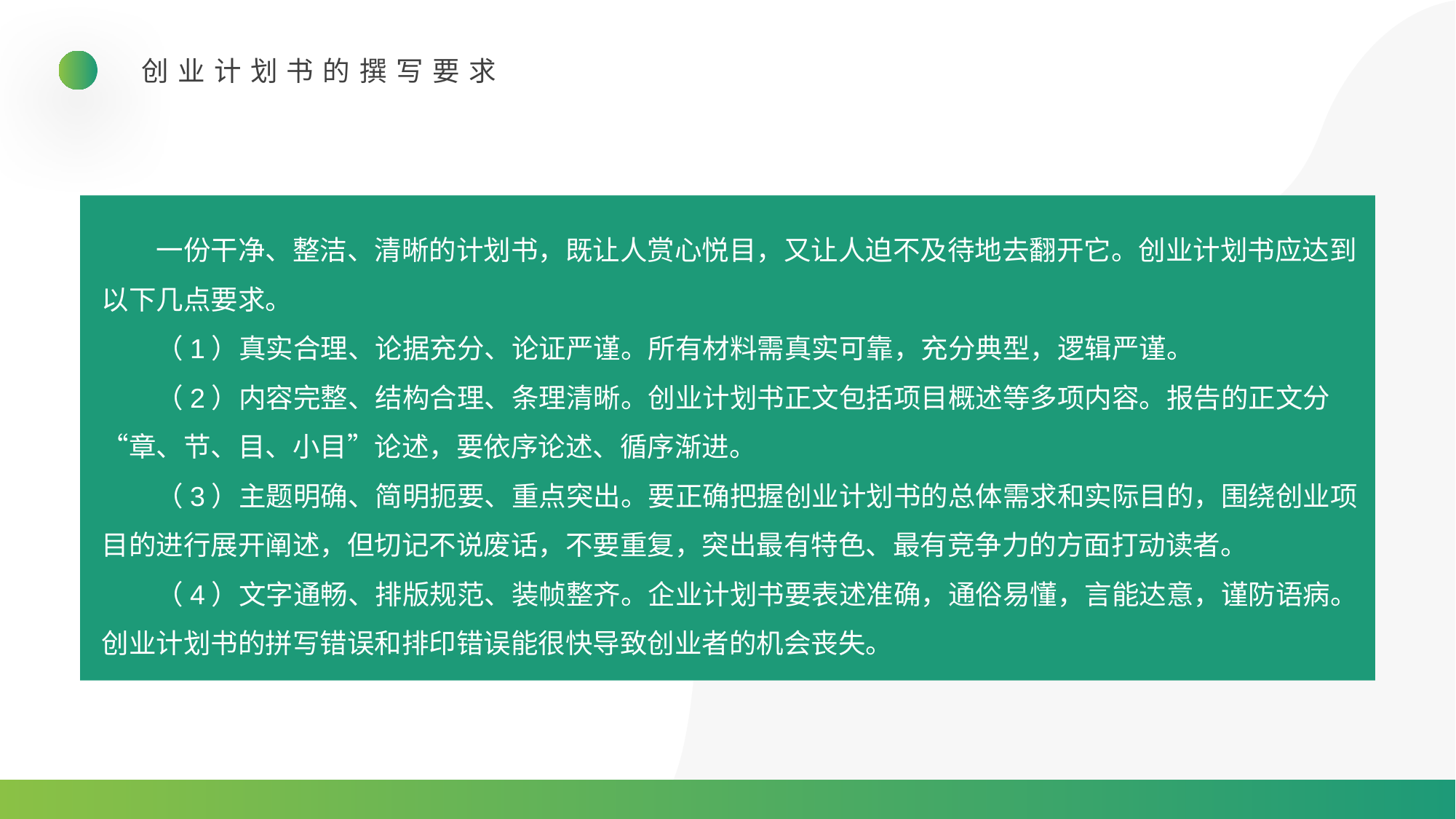

创业计划书的撰写要求
一份干净、整洁、清晰的计划书，既让人赏心悦目，又让人迫不及待地去翻开它。创业计划书应达到以下几点要求。
（1）真实合理、论据充分、论证严谨。所有材料需真实可靠，充分典型，逻辑严谨。
（2）内容完整、结构合理、条理清晰。创业计划书正文包括项目概述等多项内容。报告的正文分“章、节、目、小目”论述，要依序论述、循序渐进。
（3）主题明确、简明扼要、重点突出。要正确把握创业计划书的总体需求和实际目的，围绕创业项目的进行展开阐述，但切记不说废话，不要重复，突出最有特色、最有竞争力的方面打动读者。
（4）文字通畅、排版规范、装帧整齐。企业计划书要表述准确，通俗易懂，言能达意，谨防语病。创业计划书的拼写错误和排印错误能很快导致创业者的机会丧失。